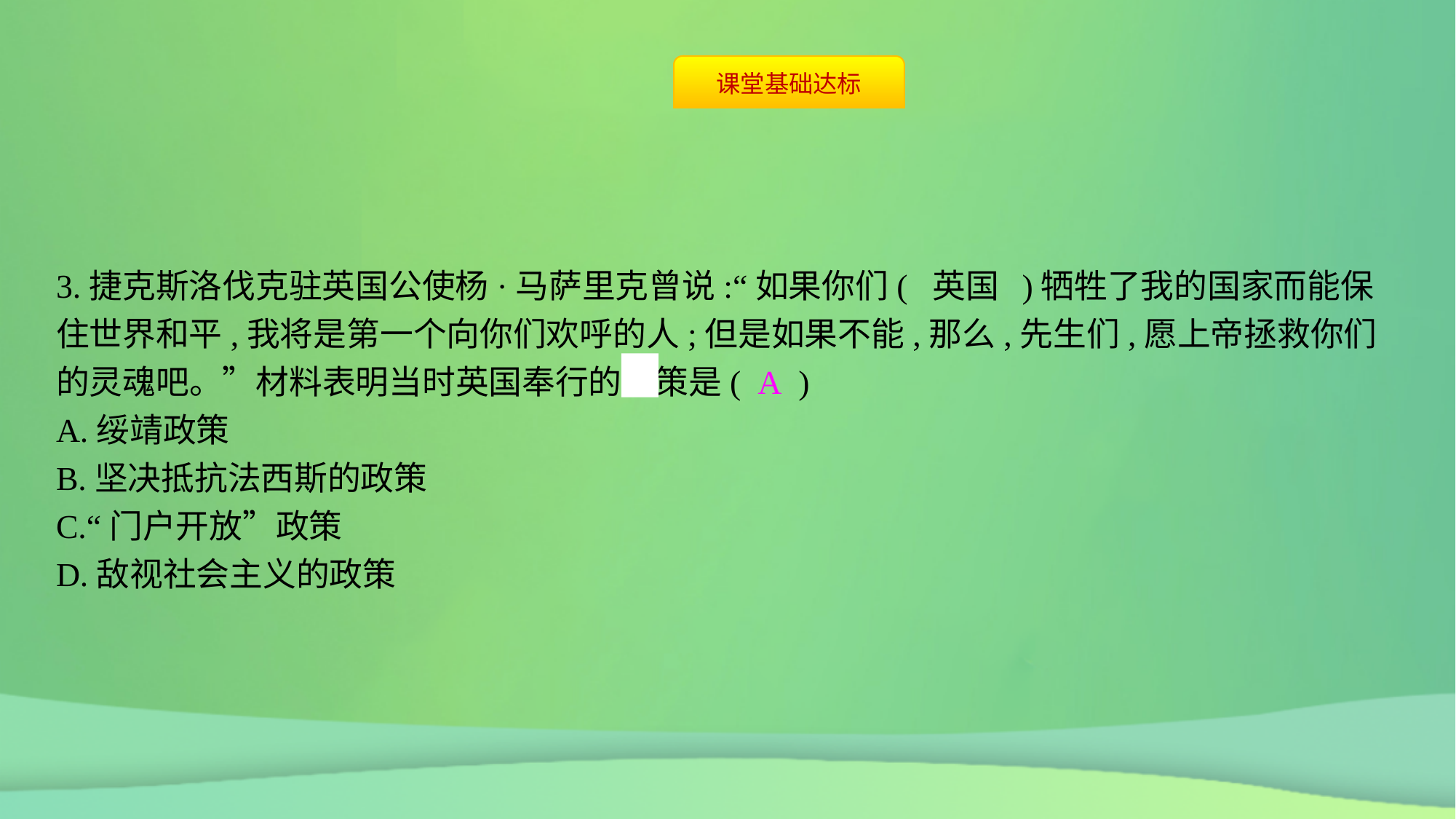

3.捷克斯洛伐克驻英国公使杨·马萨里克曾说:“如果你们(  英国  )牺牲了我的国家而能保住世界和平,我将是第一个向你们欢呼的人;但是如果不能,那么,先生们,愿上帝拯救你们的灵魂吧。”材料表明当时英国奉行的政策是(  A  )
A.绥靖政策
B.坚决抵抗法西斯的政策
C.“门户开放”政策
D.敌视社会主义的政策